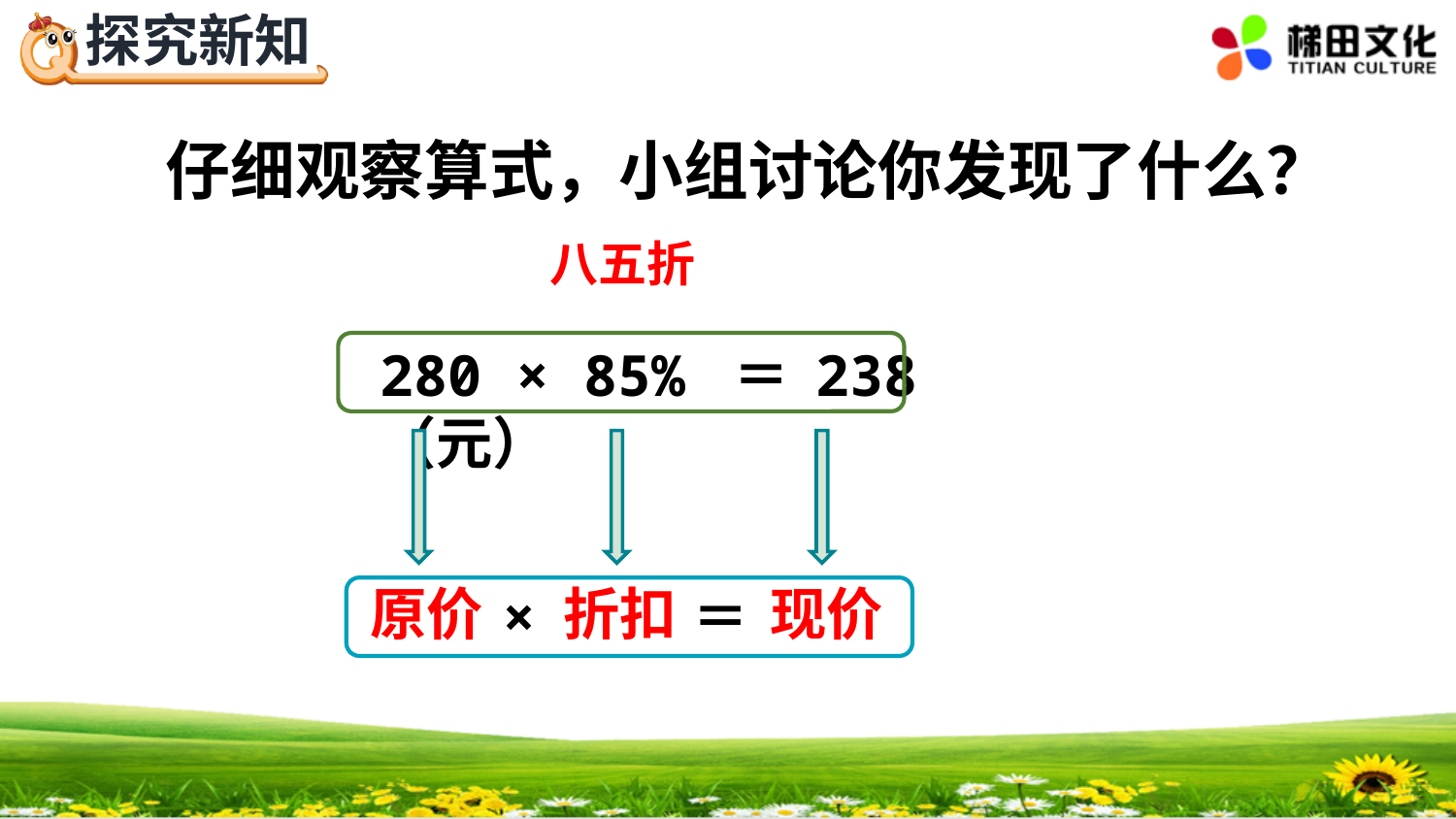

仔细观察算式，小组讨论你发现了什么？
八五折

280 × 85% ＝ 238 （元）

×
＝

原价
折扣
现价